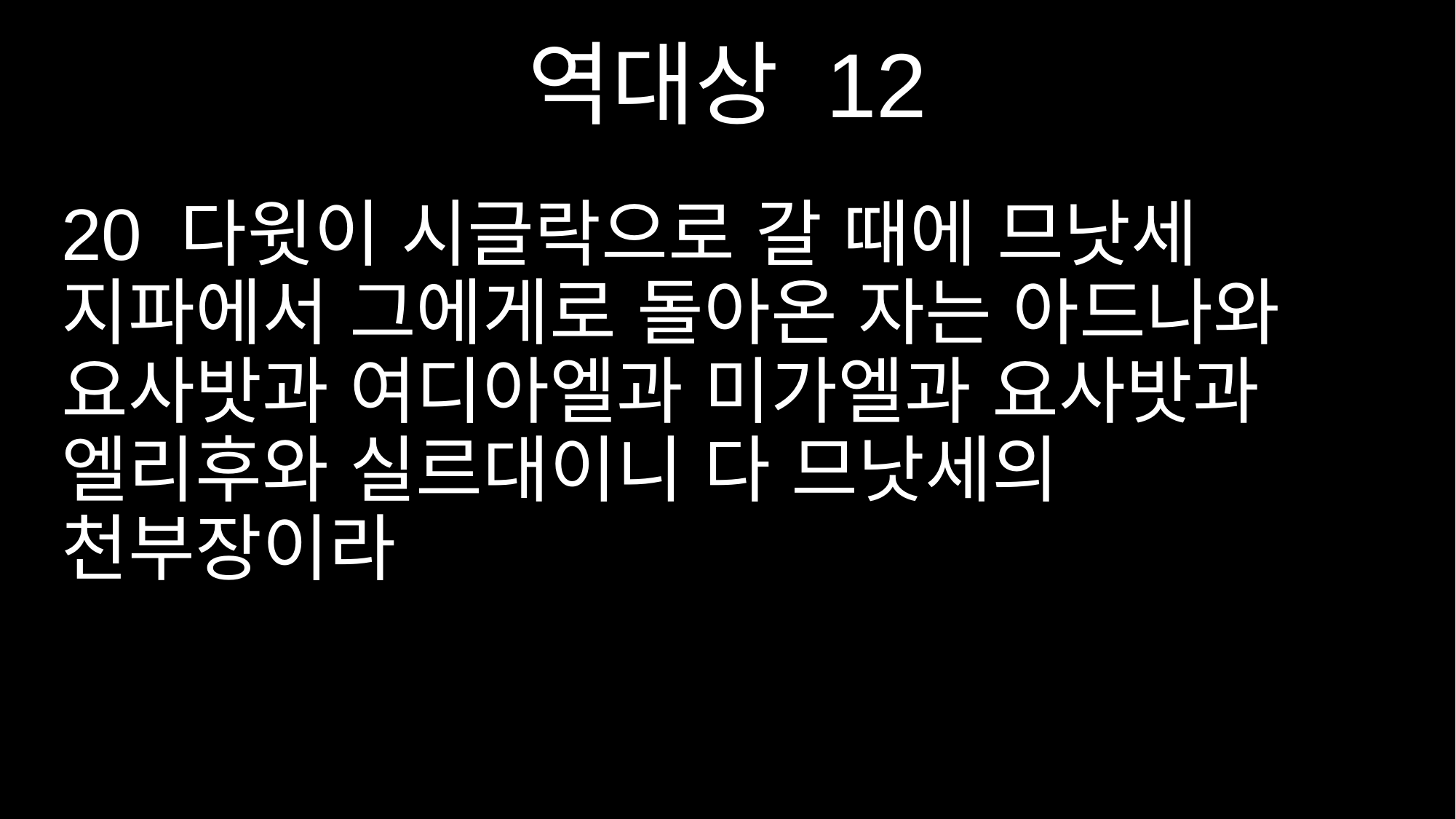

역대상 12
20 다윗이 시글락으로 갈 때에 므낫세 지파에서 그에게로 돌아온 자는 아드나와 요사밧과 여디아엘과 미가엘과 요사밧과 엘리후와 실르대이니 다 므낫세의 천부장이라